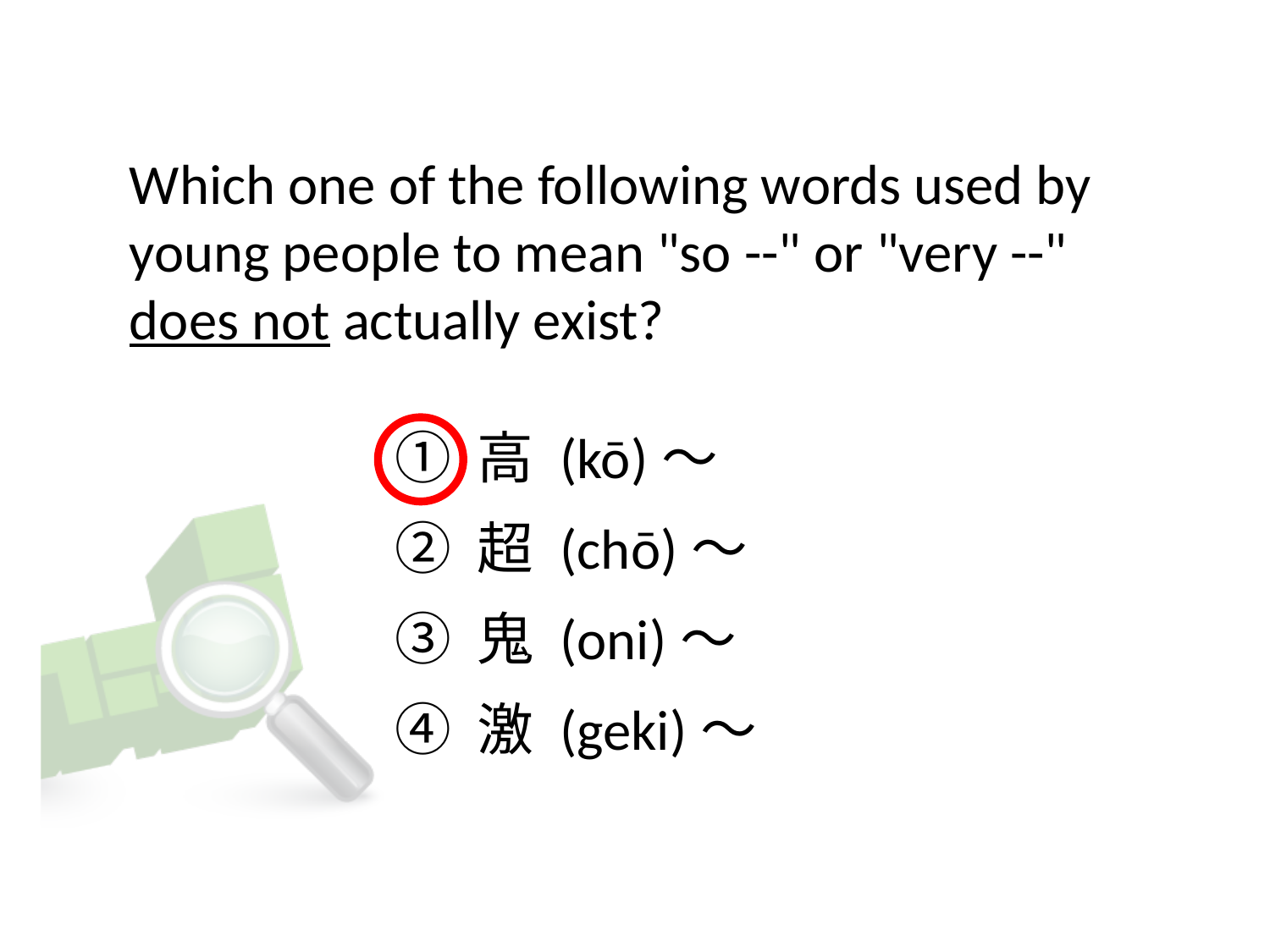

# Which one of the following words used by young people to mean "so --" or "very --" does not actually exist?
① 高 (kō)～
② 超 (chō)～
③ 鬼 (oni)～
④ 激 (geki)～